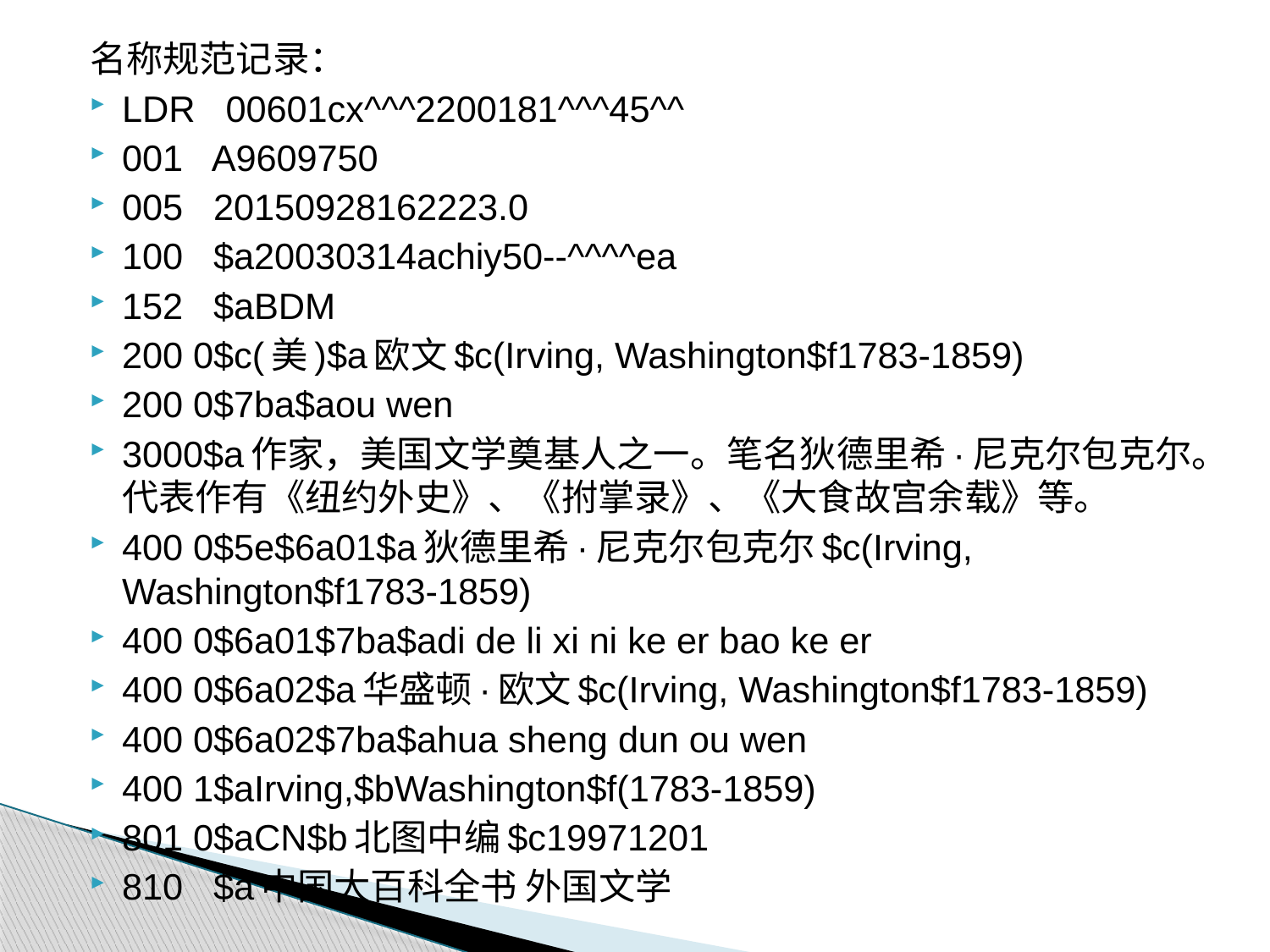

名称规范记录：
LDR   00601cx^^^2200181^^^45^^
001   A9609750
005   20150928162223.0
100   $a20030314achiy50--^^^^ea
152   $aBDM
200 0$c(美)$a欧文$c(Irving, Washington$f1783-1859)
200 0$7ba$aou wen
3000$a作家，美国文学奠基人之一。笔名狄德里希·尼克尔包克尔。代表作有《纽约外史》、《拊掌录》、《大食故宫余载》等。
400 0$5e$6a01$a狄德里希·尼克尔包克尔$c(Irving, Washington$f1783-1859)
400 0$6a01$7ba$adi de li xi ni ke er bao ke er
400 0$6a02$a华盛顿·欧文$c(Irving, Washington$f1783-1859)
400 0$6a02$7ba$ahua sheng dun ou wen
400 1$aIrving,$bWashington$f(1783-1859)
801 0$aCN$b北图中编$c19971201
810   $a中国大百科全书 外国文学